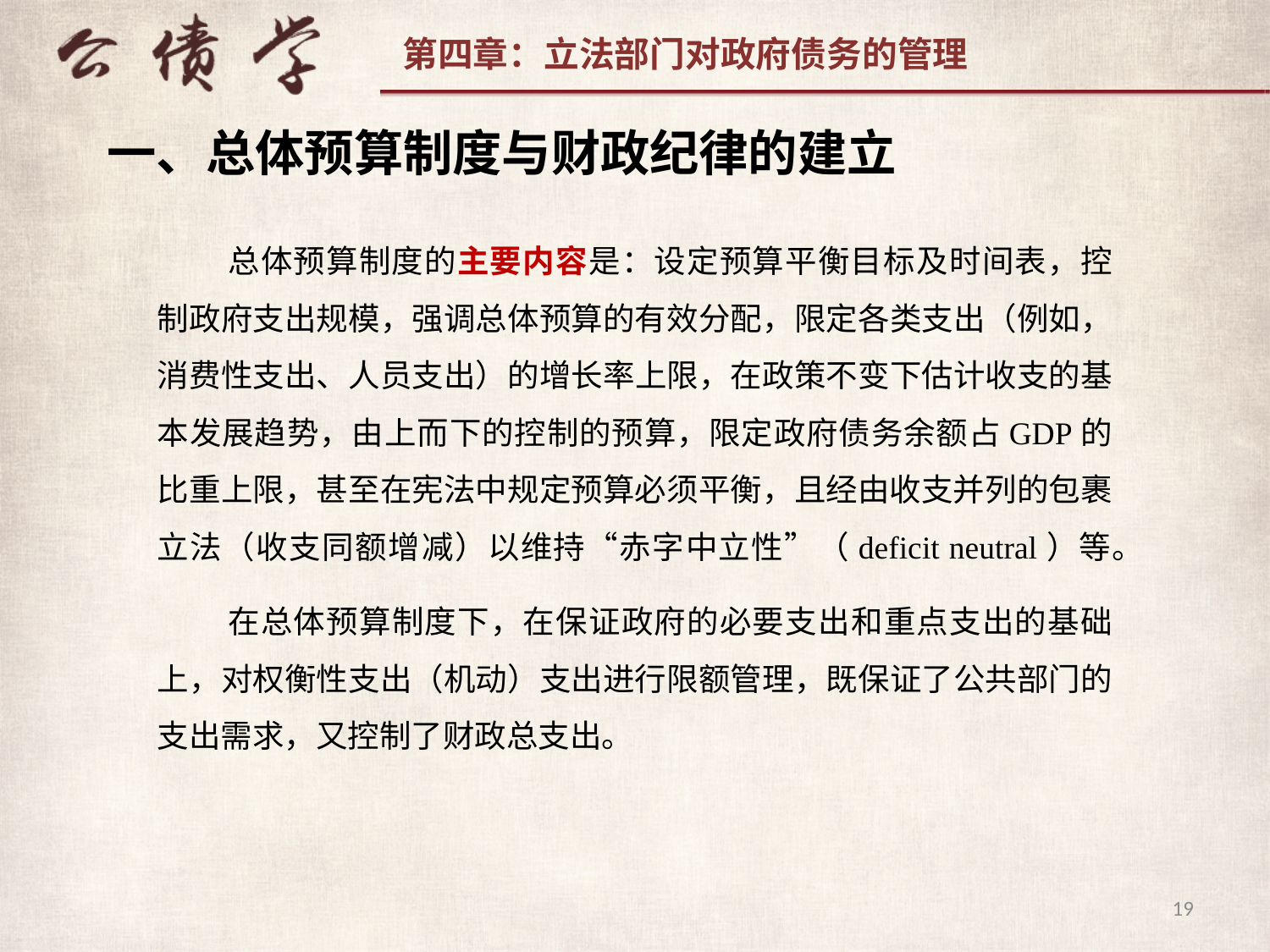

一、总体预算制度与财政纪律的建立
   总体预算制度的主要内容是：设定预算平衡目标及时间表，控制政府支出规模，强调总体预算的有效分配，限定各类支出（例如，消费性支出、人员支出）的增长率上限，在政策不变下估计收支的基本发展趋势，由上而下的控制的预算，限定政府债务余额占GDP的比重上限，甚至在宪法中规定预算必须平衡，且经由收支并列的包裹立法（收支同额增减）以维持“赤字中立性”（deficit neutral）等。
   在总体预算制度下，在保证政府的必要支出和重点支出的基础上，对权衡性支出（机动）支出进行限额管理，既保证了公共部门的支出需求，又控制了财政总支出。
19